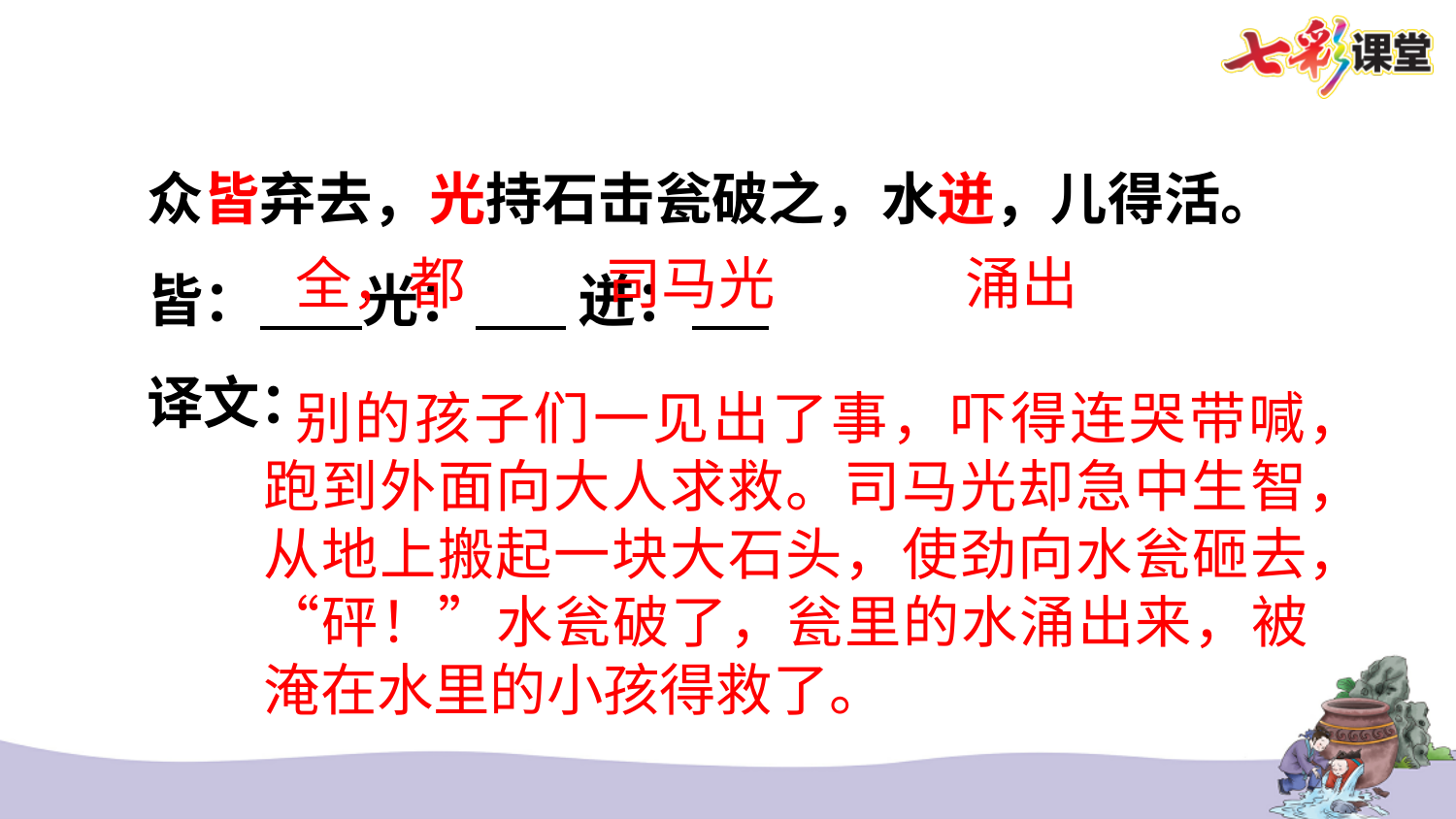

众皆弃去，光持石击瓮破之，水迸，儿得活。
皆：        光：        迸：      。
译文：
涌出
司马光
全，都
别的孩子们一见出了事，吓得连哭带喊，跑到外面向大人求救。司马光却急中生智，从地上搬起一块大石头，使劲向水瓮砸去，“砰！”水瓮破了，瓮里的水涌出来，被淹在水里的小孩得救了。